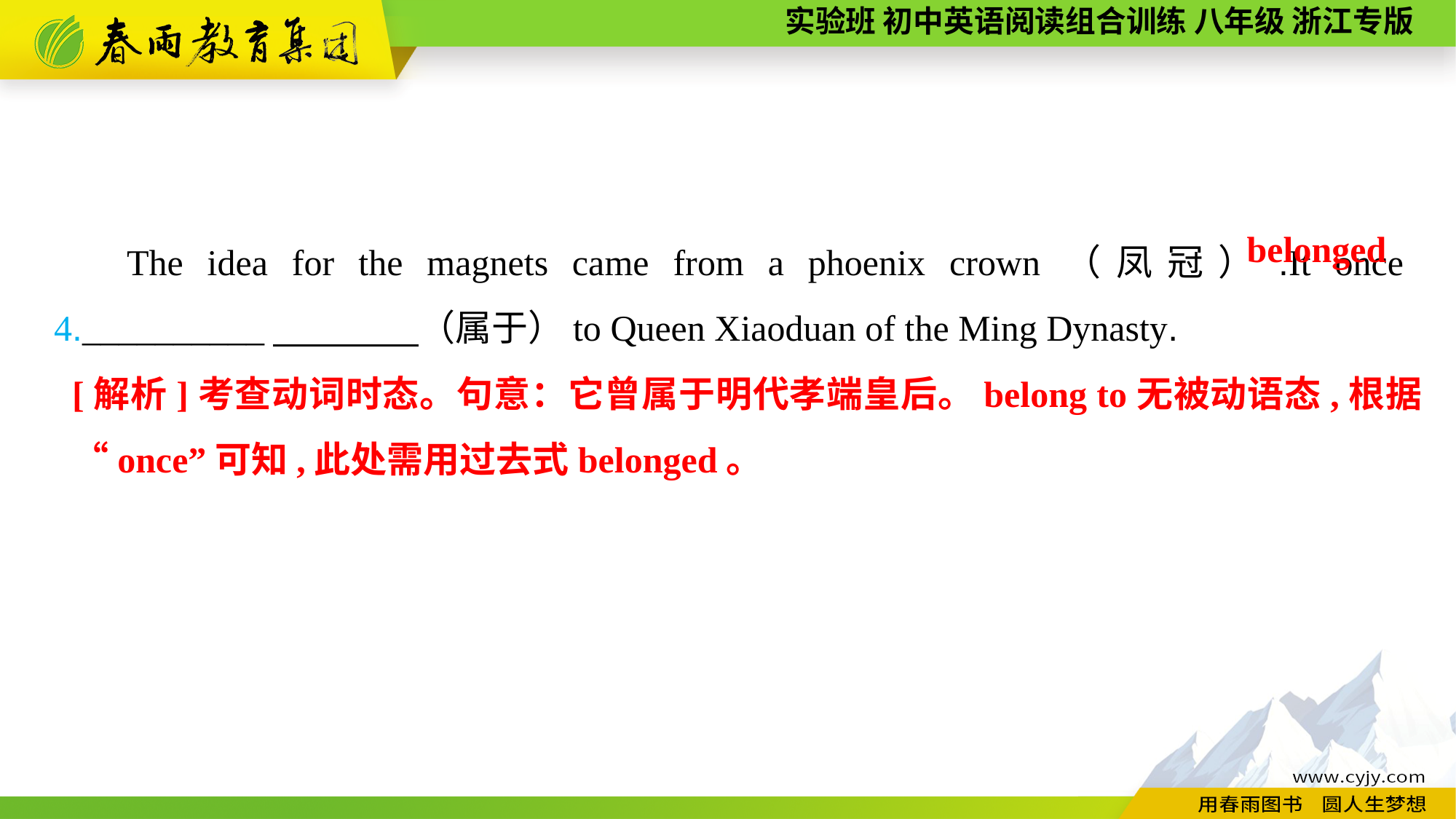

The idea for the magnets came from a phoenix crown（凤冠）.It once 4.__________　　　　（属于）to Queen Xiaoduan of the Ming Dynasty.
belonged
[解析]考查动词时态。句意：它曾属于明代孝端皇后。belong to无被动语态,根据“once”可知,此处需用过去式belonged。